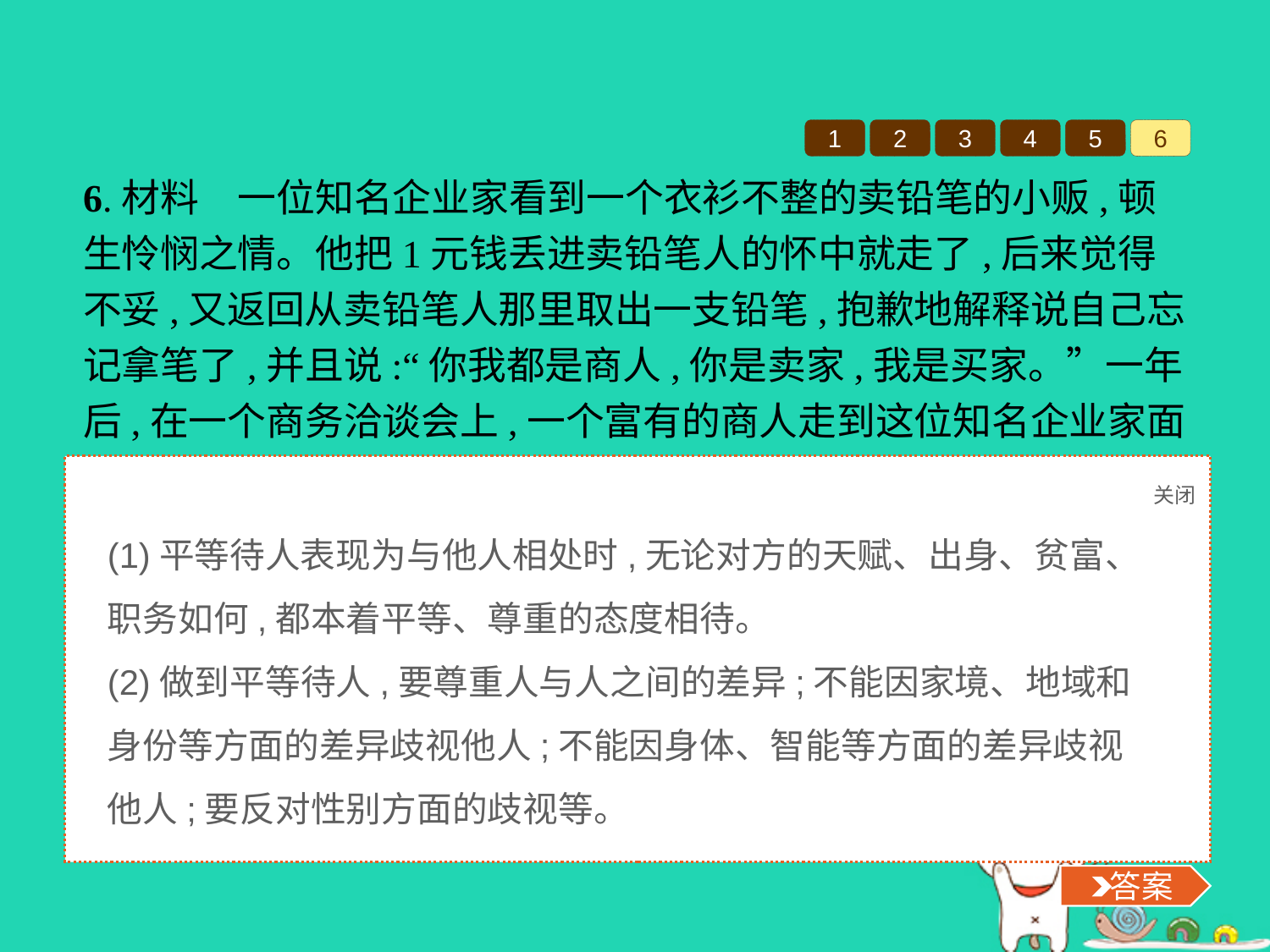

1
2
3
4
5
6
6.材料　一位知名企业家看到一个衣衫不整的卖铅笔的小贩,顿生怜悯之情。他把1元钱丢进卖铅笔人的怀中就走了,后来觉得不妥,又返回从卖铅笔人那里取出一支铅笔,抱歉地解释说自己忘记拿笔了,并且说:“你我都是商人,你是卖家,我是买家。”一年后,在一个商务洽谈会上,一个富有的商人走到这位知名企业家面前自我介绍说:“您可能不记得我,但我永远忘不了您,您就是那位重新给我自尊自信的人。我一直觉得自己是个卖铅笔的小贩,是您告诉我‘我是一个商人’,现在我真的成了一个小有成就的商人。”
(1)“你我都是商人”体现了这位企业家平等待人的高尚品德,那么平等待人表现为什么呢?
(2)在现实生活中,我们应如何做到平等待人?

关闭
  答案

(1)平等待人表现为与他人相处时,无论对方的天赋、出身、贫富、职务如何,都本着平等、尊重的态度相待。
(2)做到平等待人,要尊重人与人之间的差异;不能因家境、地域和身份等方面的差异歧视他人;不能因身体、智能等方面的差异歧视他人;要反对性别方面的歧视等。
  答案